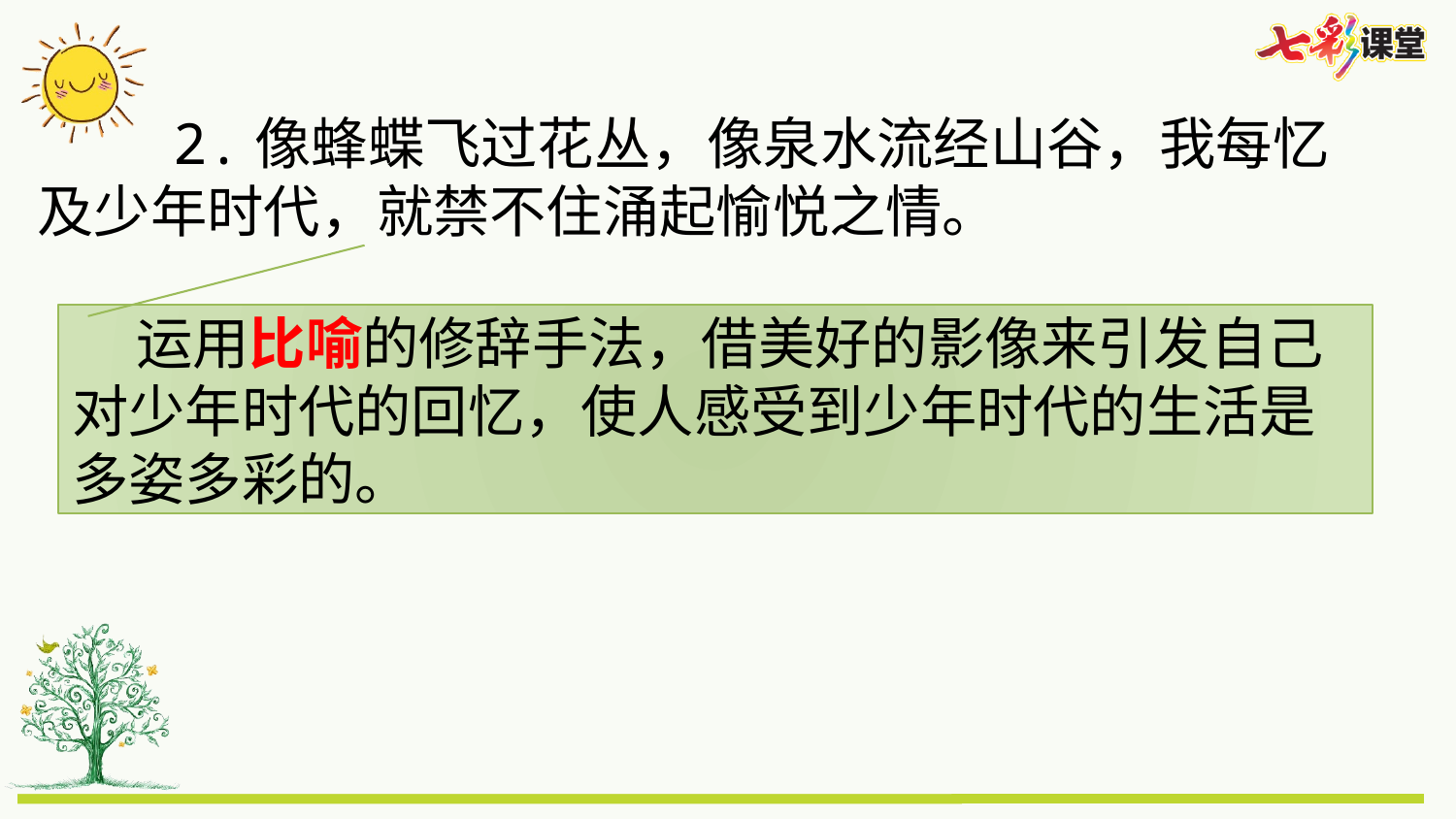

2.像蜂蝶飞过花丛，像泉水流经山谷，我每忆及少年时代，就禁不住涌起愉悦之情。
    运用比喻的修辞手法，借美好的影像来引发自己对少年时代的回忆，使人感受到少年时代的生活是多姿多彩的。